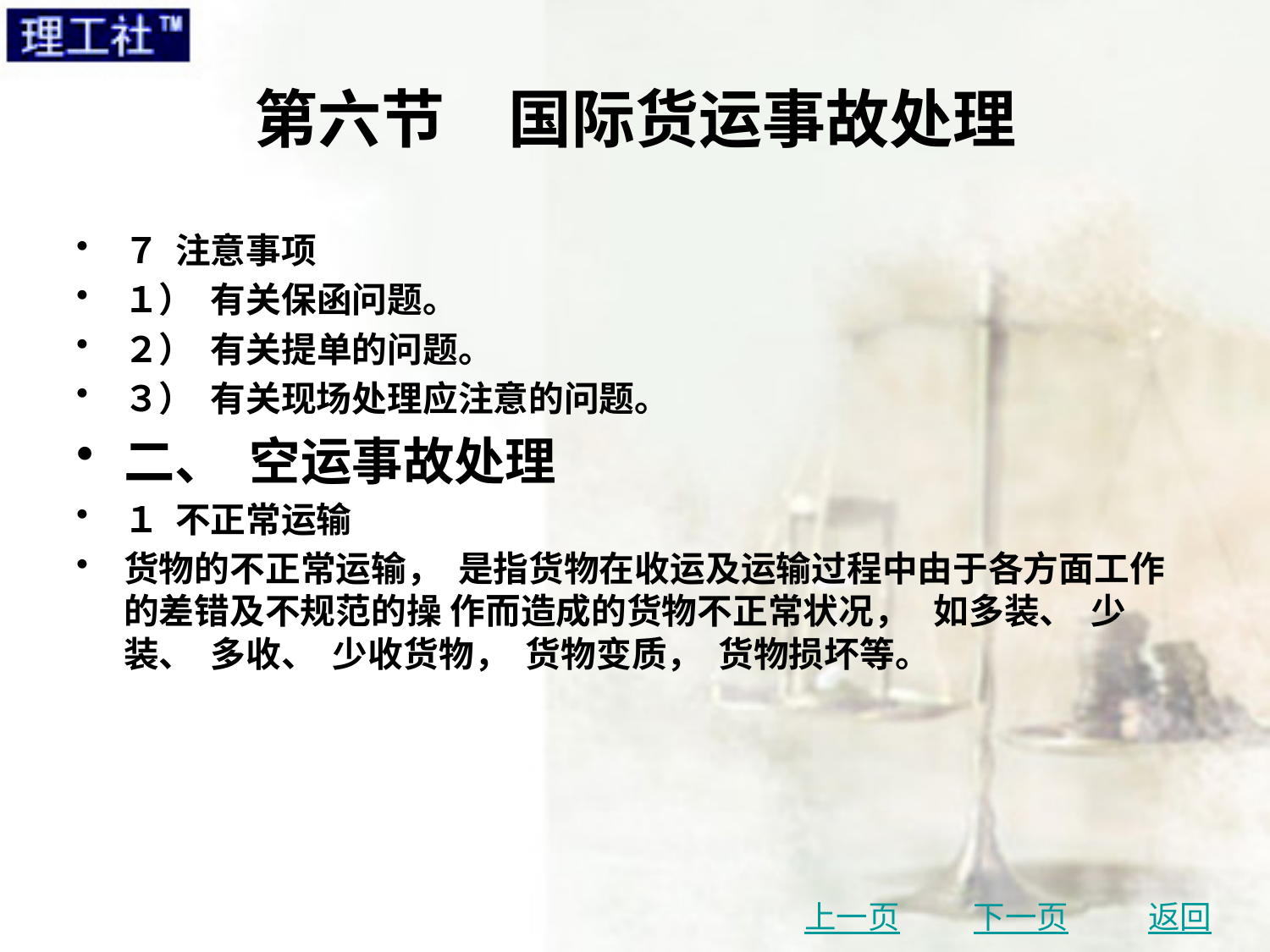

# 第六节　国际货运事故处理
７  注意事项
１）  有关保函问题。
２）  有关提单的问题。
３）  有关现场处理应注意的问题。
二、  空运事故处理
１  不正常运输
货物的不正常运输，  是指货物在收运及运输过程中由于各方面工作的差错及不规范的操 作而造成的货物不正常状况，   如多装、  少装、  多收、  少收货物，  货物变质，  货物损坏等。
上一页
下一页
返回